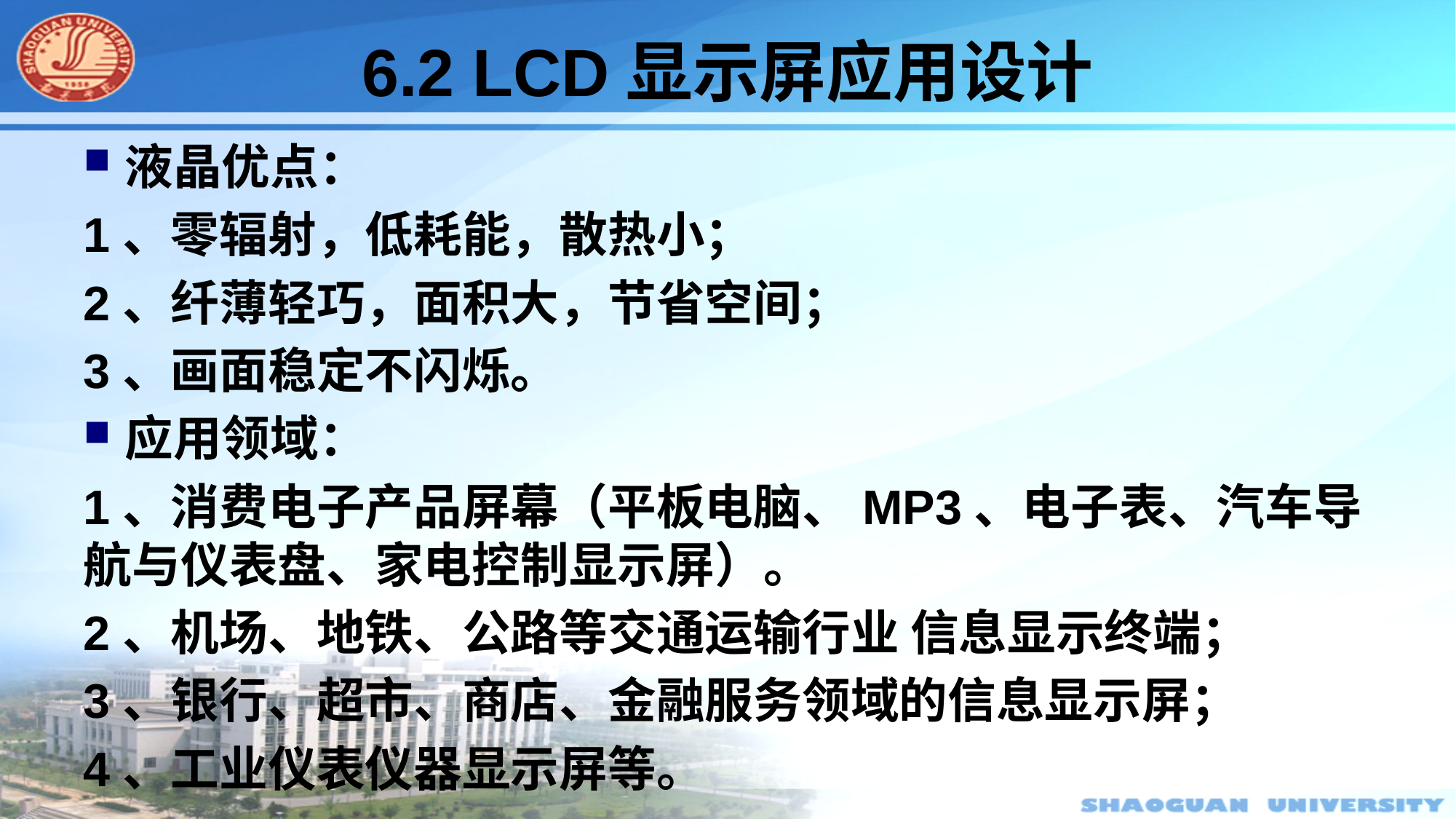

6.2 LCD显示屏应用设计
液晶优点：
1、零辐射，低耗能，散热小；
2、纤薄轻巧，面积大，节省空间；
3、画面稳定不闪烁。
应用领域：
1、消费电子产品屏幕（平板电脑、MP3、电子表、汽车导航与仪表盘、家电控制显示屏）。
2、机场、地铁、公路等交通运输行业 信息显示终端；
3、银行、超市、商店、金融服务领域的信息显示屏；
4、工业仪表仪器显示屏等。